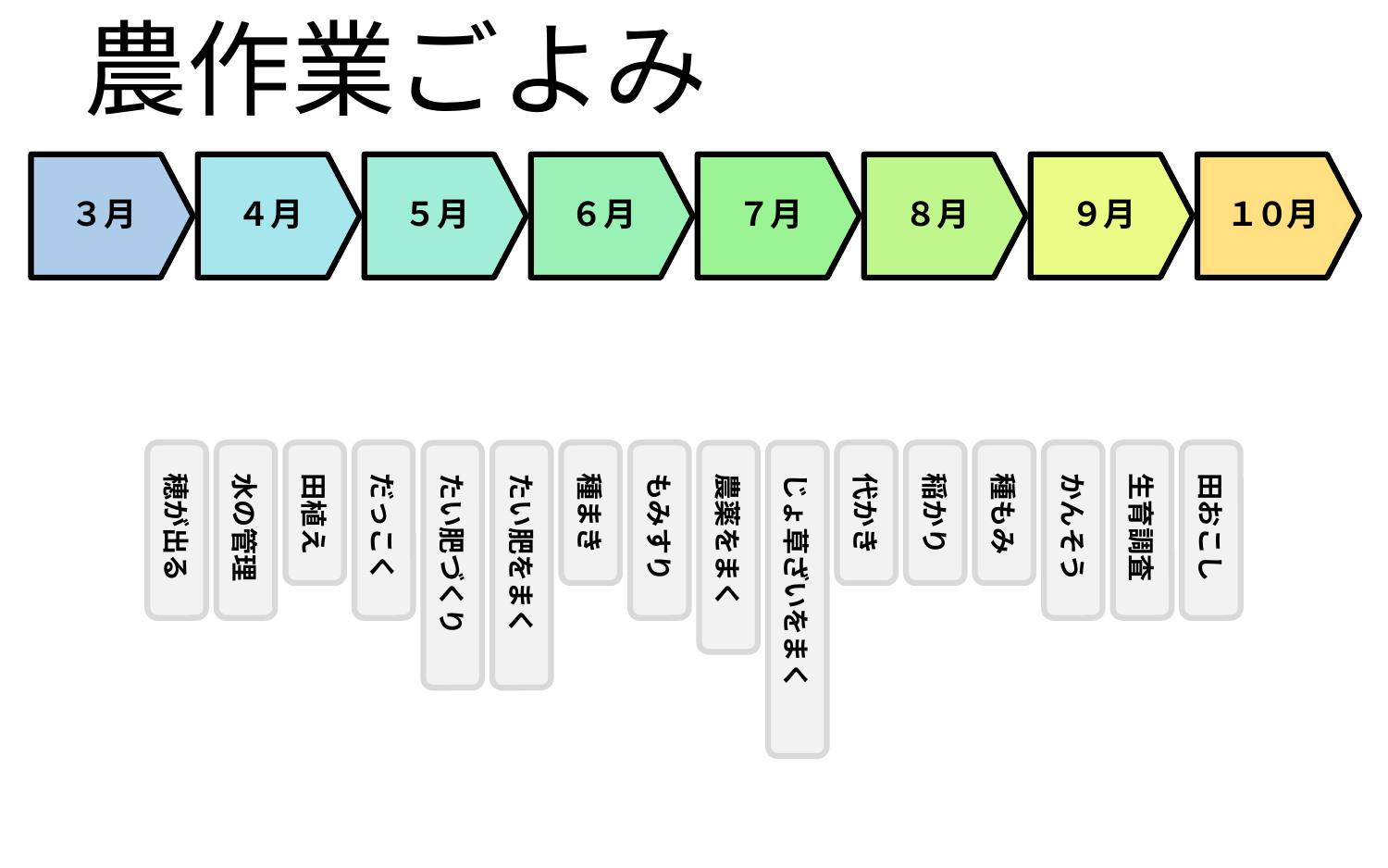

穂が出る
 水の管理
 田植え
 だっこく
 たい肥づくり
 たい肥をまく
 種まき
 もみすり
 農薬をまく
 じょ草ざいをまく
 代かき
 稲かり
 種もみ
 かんそう
 生育調査
 田おこし